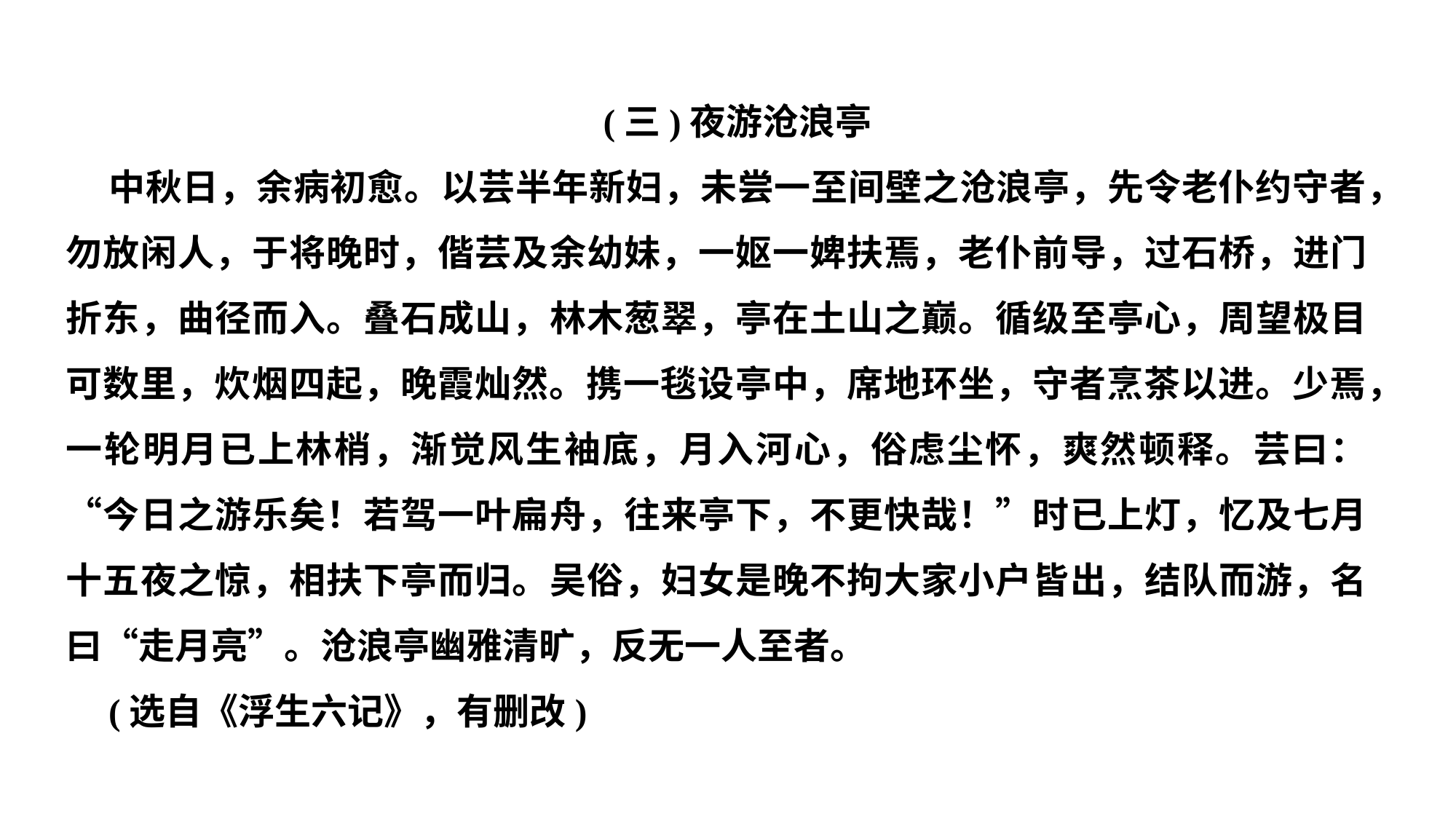

(三)夜游沧浪亭
中秋日，余病初愈。以芸半年新妇，未尝一至间壁之沧浪亭，先令老仆约守者，勿放闲人，于将晚时，偕芸及余幼妹，一妪一婢扶焉，老仆前导，过石桥，进门折东，曲径而入。叠石成山，林木葱翠，亭在土山之巅。循级至亭心，周望极目可数里，炊烟四起，晚霞灿然。携一毯设亭中，席地环坐，守者烹茶以进。少焉，一轮明月已上林梢，渐觉风生袖底，月入河心，俗虑尘怀，爽然顿释。芸曰：“今日之游乐矣！若驾一叶扁舟，往来亭下，不更快哉！”时已上灯，忆及七月十五夜之惊，相扶下亭而归。吴俗，妇女是晚不拘大家小户皆出，结队而游，名曰“走月亮”。沧浪亭幽雅清旷，反无一人至者。
(选自《浮生六记》，有删改)